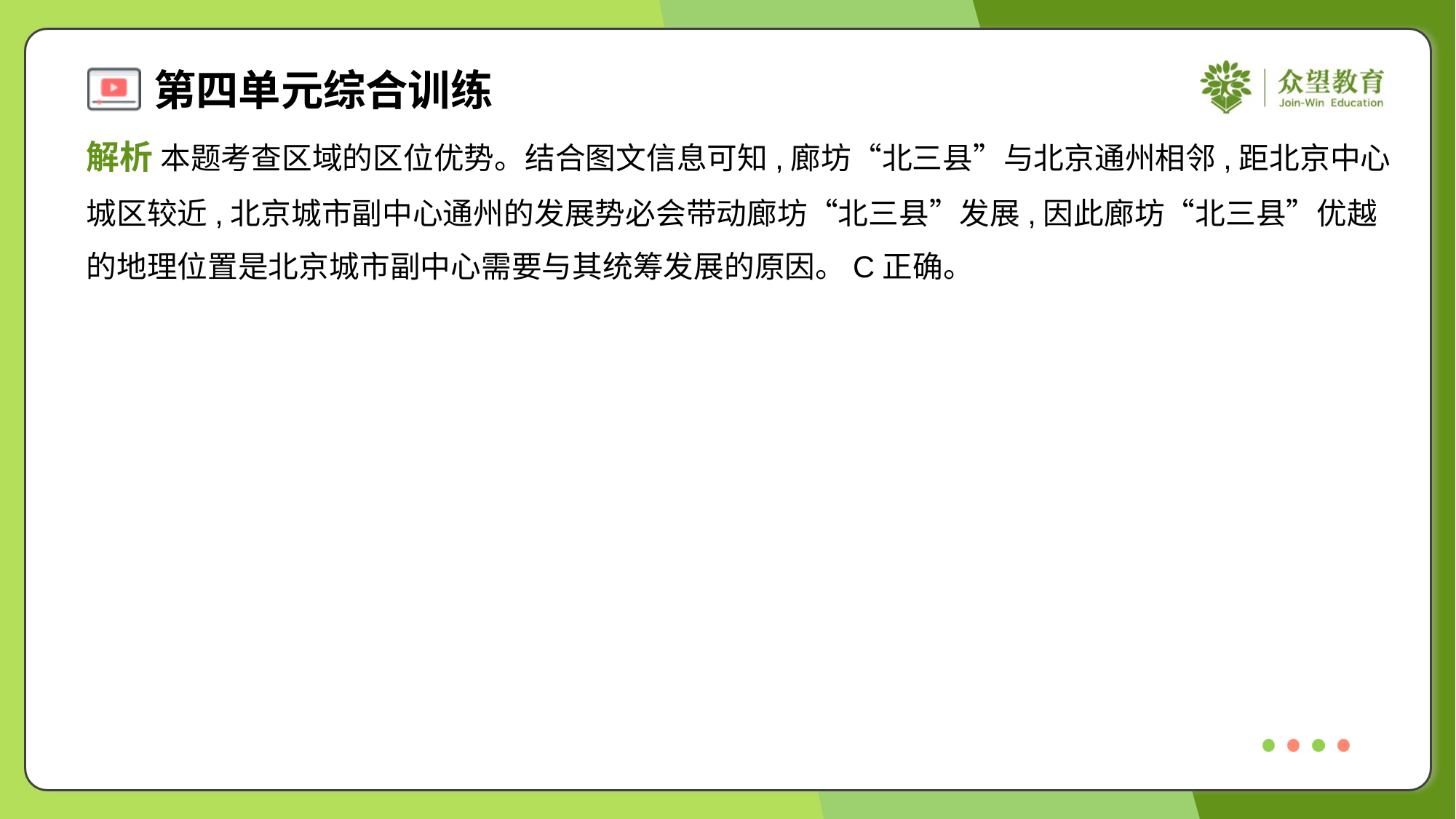

解析 本题考查区域的区位优势。结合图文信息可知,廊坊“北三县”与北京通州相邻,距北京中心
城区较近,北京城市副中心通州的发展势必会带动廊坊“北三县”发展,因此廊坊“北三县”优越
的地理位置是北京城市副中心需要与其统筹发展的原因。C正确。